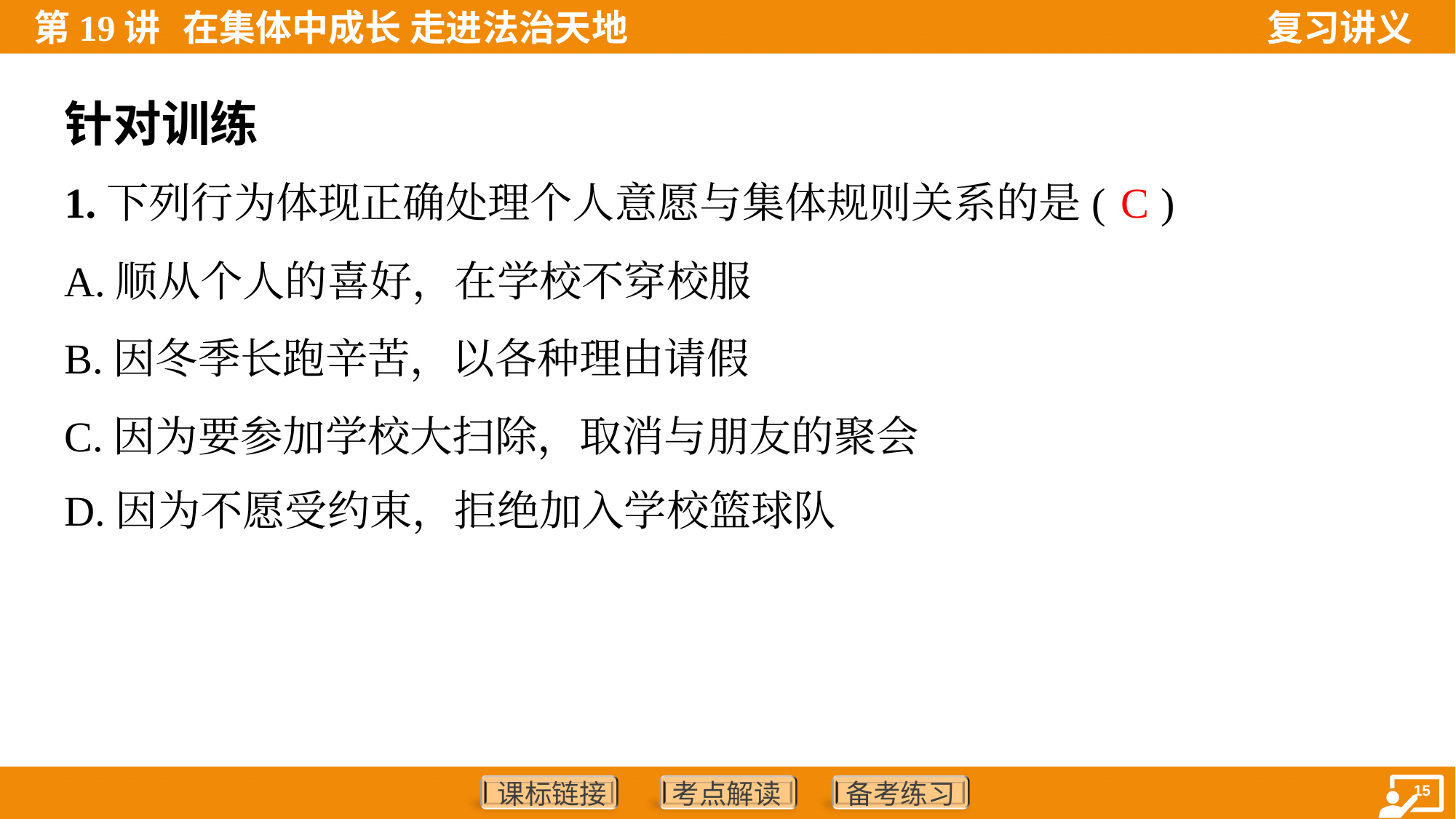

针对训练
C
1.下列行为体现正确处理个人意愿与集体规则关系的是(     )
A.顺从个人的喜好，在学校不穿校服
B.因冬季长跑辛苦，以各种理由请假
C.因为要参加学校大扫除，取消与朋友的聚会
D.因为不愿受约束，拒绝加入学校篮球队